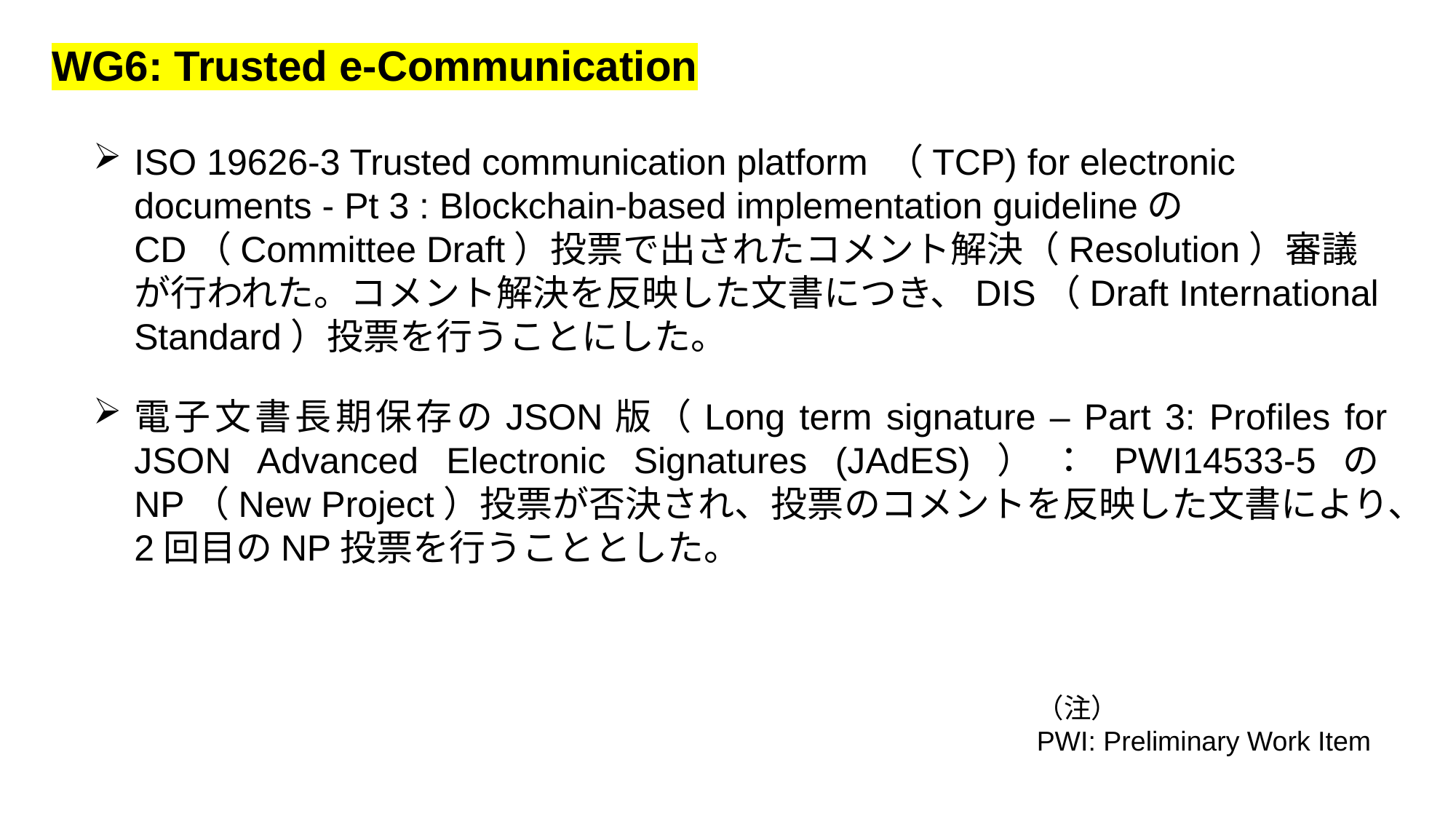

WG6: Trusted e-Communication
ISO 19626-3 Trusted communication platform （TCP) for electronic documents - Pt 3 : Blockchain-based implementation guidelineのCD（Committee Draft）投票で出されたコメント解決（Resolution）審議が行われた。コメント解決を反映した文書につき、DIS（Draft International Standard）投票を行うことにした。

電子文書長期保存のJSON版（Long term signature – Part 3: Profiles for JSON Advanced Electronic Signatures (JAdES)）：PWI14533-5のNP（New Project）投票が否決され、投票のコメントを反映した文書により、2回目のNP投票を行うこととした。
（注）
PWI: Preliminary Work Item